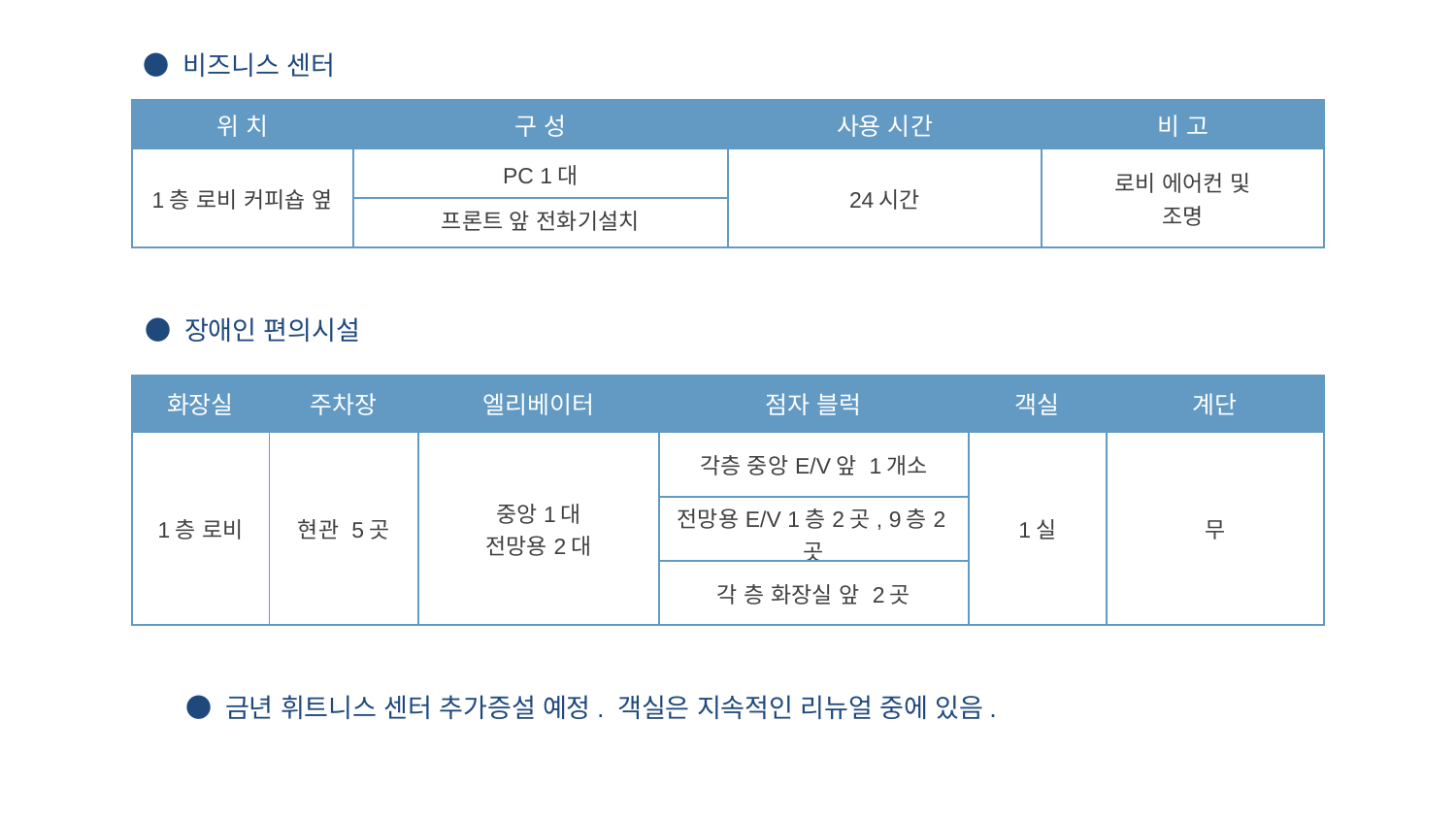

● 비즈니스 센터
| 위 치 | 구 성 | 사용 시간 | 비 고 |
| --- | --- | --- | --- |
| 1층 로비 커피숍 옆 | PC 1대 | 24시간 | 로비 에어컨 및 조명 |
|  | 프론트 앞 전화기설치 |  |  |
● 장애인 편의시설
| 화장실 | 주차장 | 엘리베이터 | 점자 블럭 | 객실 | 계단 |
| --- | --- | --- | --- | --- | --- |
| 1층 로비 | 현관 5곳 | 중앙1대 전망용2대 | 각층 중앙E/V앞 1개소 | 1실 | 무 |
|  |  |  | 전망용E/V 1층2곳, 9층2곳 |  |  |
|  |  |  | 각 층 화장실 앞 2곳 |  |  |
● 금년 휘트니스 센터 추가증설 예정. 객실은 지속적인 리뉴얼 중에 있음.